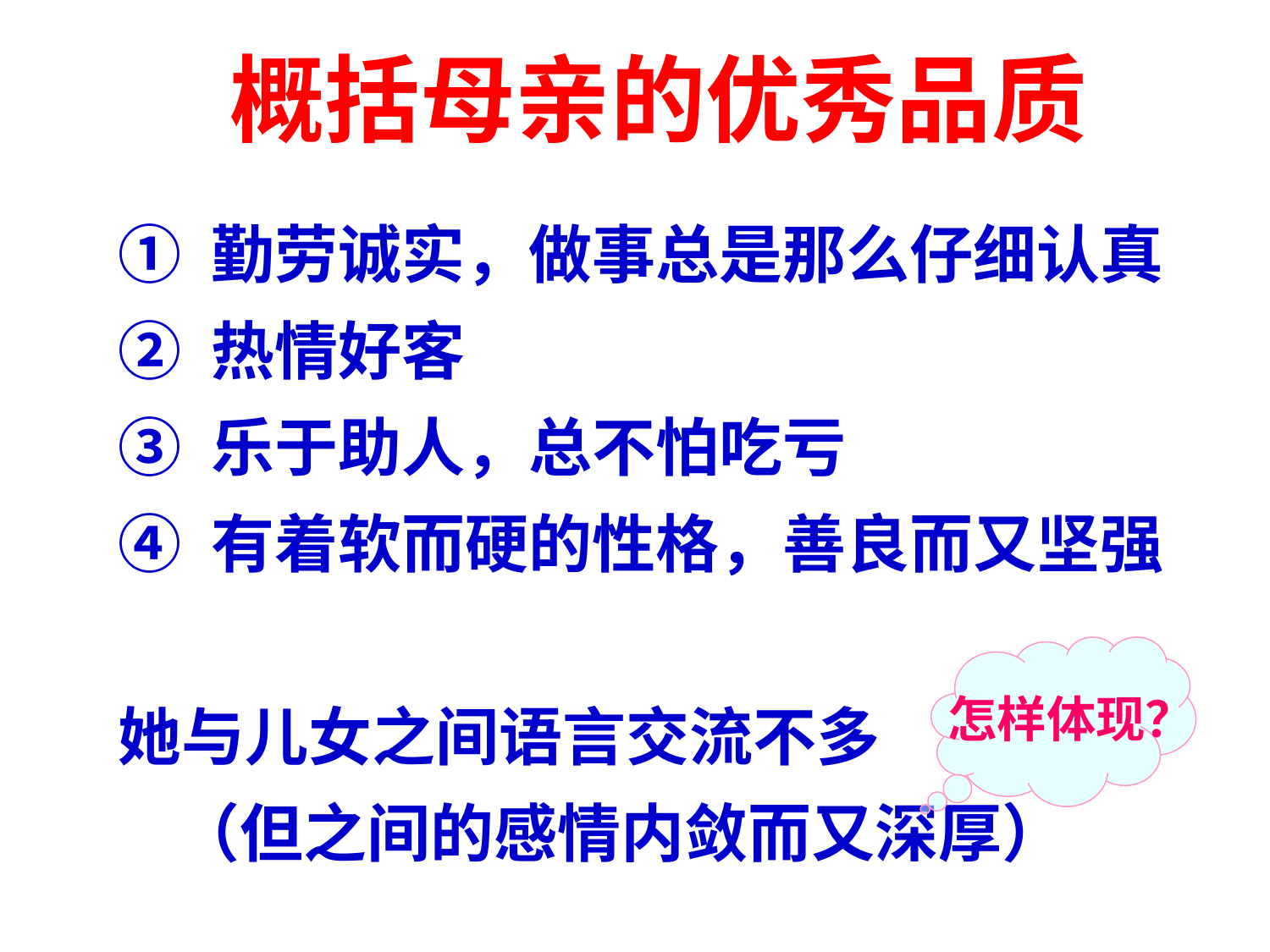

# 概括母亲的优秀品质
① 勤劳诚实，做事总是那么仔细认真
② 热情好客
③ 乐于助人，总不怕吃亏
④ 有着软而硬的性格，善良而又坚强

她与儿女之间语言交流不多
   （但之间的感情内敛而又深厚）

怎样体现？